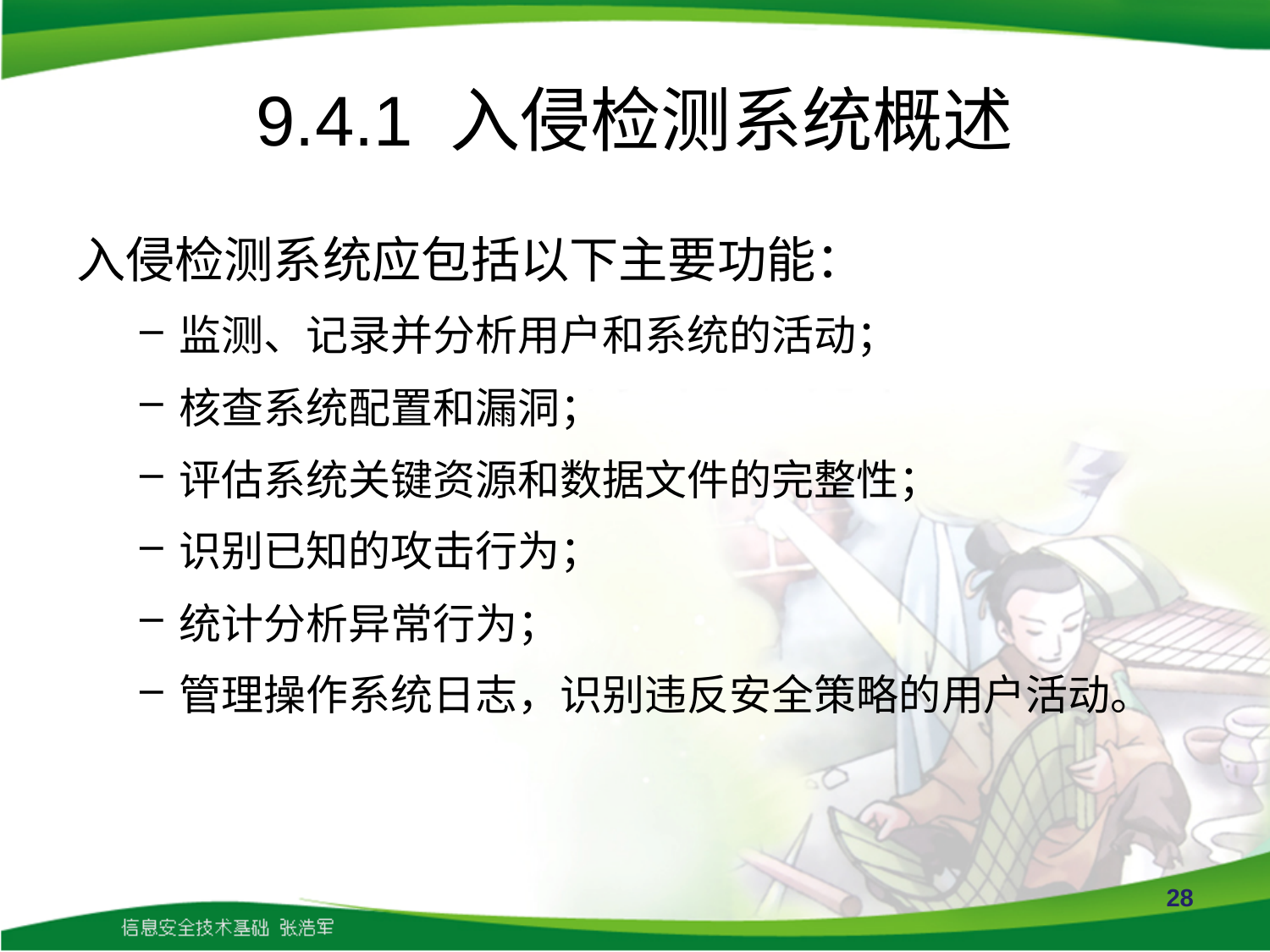

# 9.4.1 入侵检测系统概述
入侵检测系统应包括以下主要功能：
监测、记录并分析用户和系统的活动；
核查系统配置和漏洞；
评估系统关键资源和数据文件的完整性；
识别已知的攻击行为；
统计分析异常行为；
管理操作系统日志，识别违反安全策略的用户活动。

28